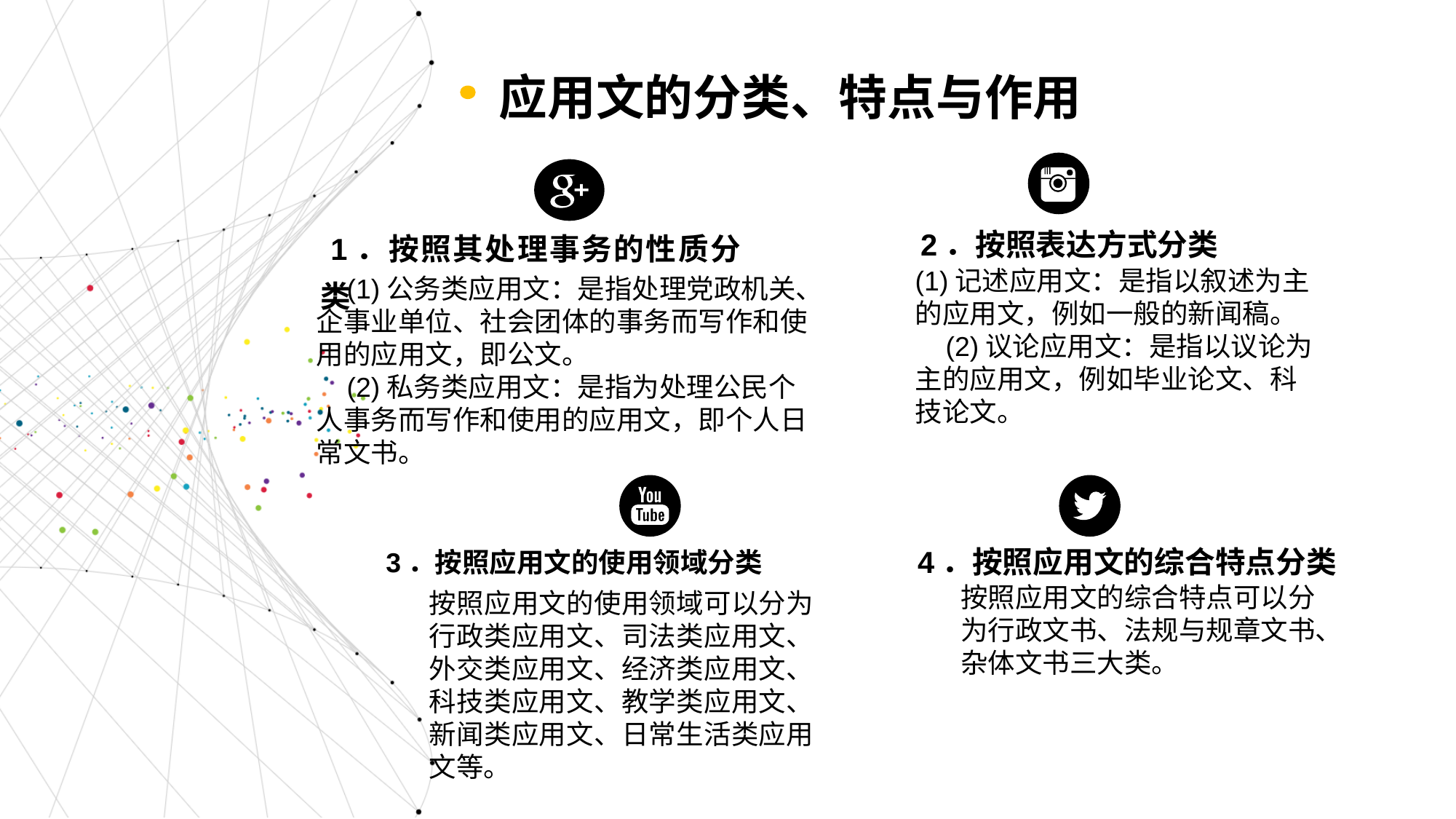

应用文的分类、特点与作用

 2．按照表达方式分类
(1)记述应用文：是指以叙述为主的应用文，例如一般的新闻稿。
    (2)议论应用文：是指以议论为主的应用文，例如毕业论文、科技论文。

 1．按照其处理事务的性质分类
    (1)公务类应用文：是指处理党政机关、企事业单位、社会团体的事务而写作和使用的应用文，即公文。
    (2)私务类应用文：是指为处理公民个人事务而写作和使用的应用文，即个人日常文书。

按照应用文的使用领域可以分为行政类应用文、司法类应用文、外交类应用文、经济类应用文、科技类应用文、教学类应用文、新闻类应用文、日常生活类应用文等。

 4．按照应用文的综合特点分类
按照应用文的综合特点可以分为行政文书、法规与规章文书、杂体文书三大类。
 3．按照应用文的使用领域分类